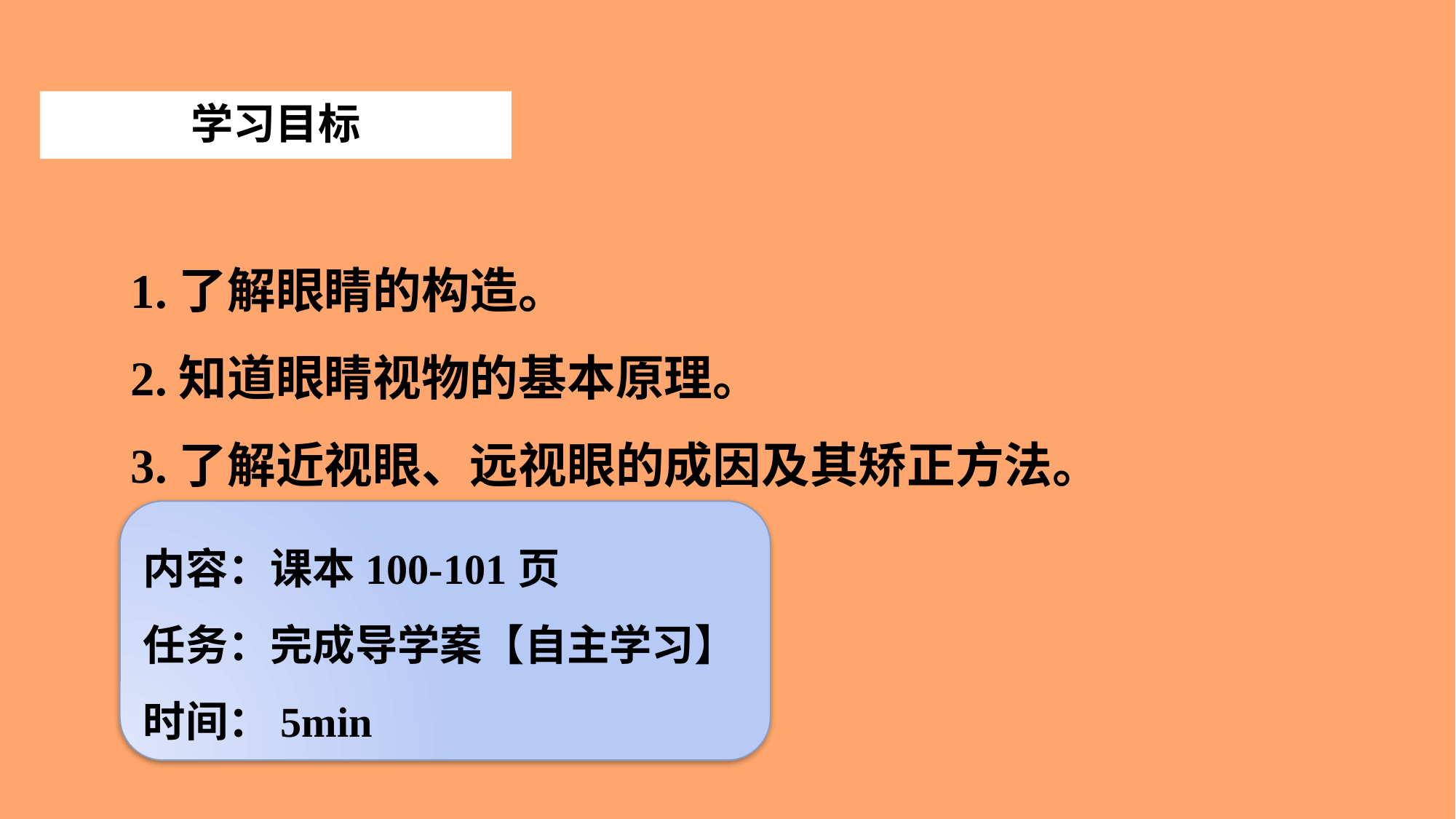

学习目标
1.了解眼睛的构造。
2.知道眼睛视物的基本原理。
3.了解近视眼、远视眼的成因及其矫正方法。
内容：课本100-101页
任务：完成导学案【自主学习】
时间：5min